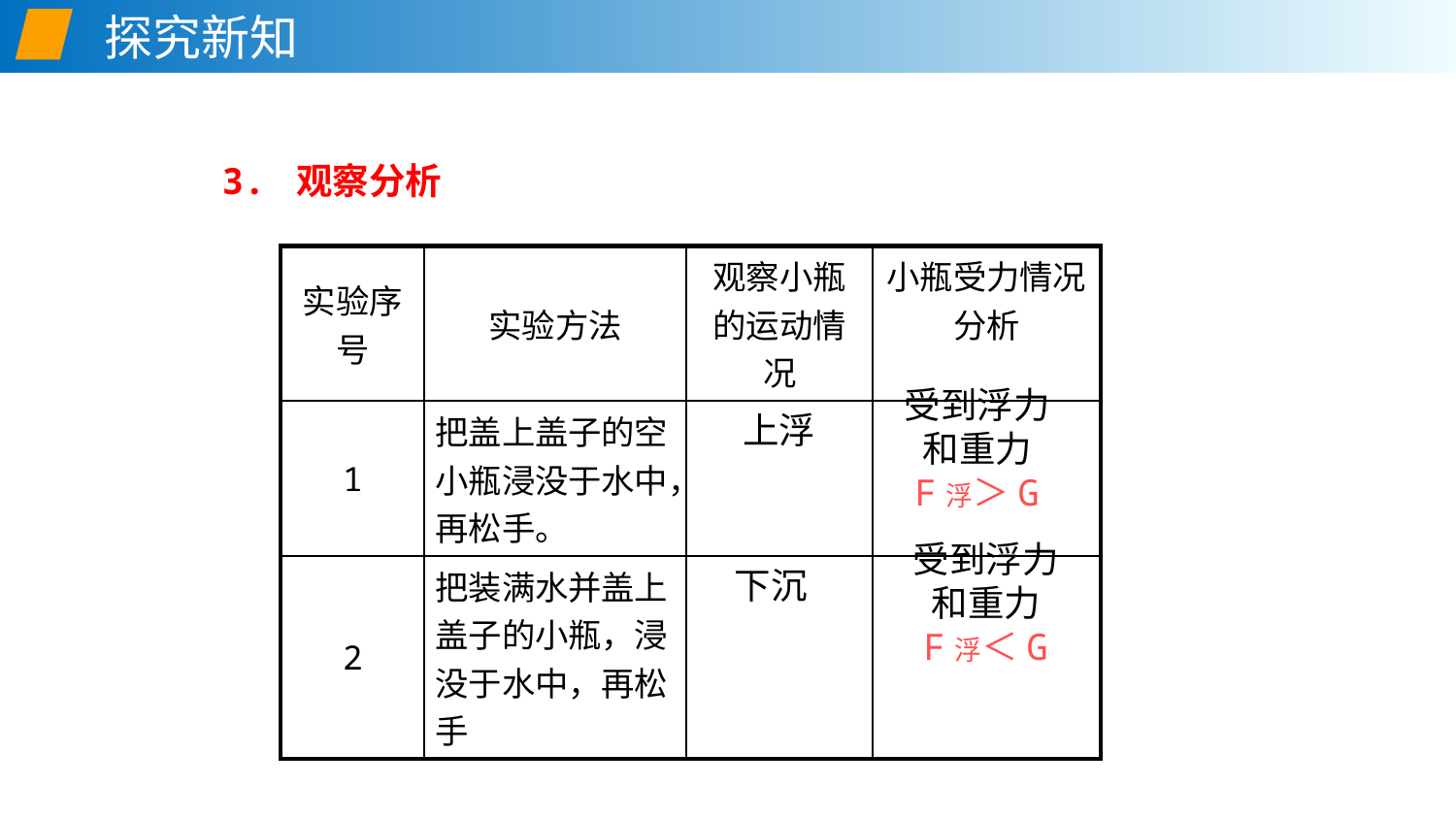

探究新知
3. 观察分析
| 实验序号 | 实验方法 | 观察小瓶的运动情况 | 小瓶受力情况分析 |
| --- | --- | --- | --- |
| 1 | 把盖上盖子的空小瓶浸没于水中，再松手。 |  |  |
| 2 | 把装满水并盖上盖子的小瓶，浸没于水中，再松手 |  |  |
受到浮力和重力
F浮＞G
上浮
受到浮力和重力
F浮＜G
下沉